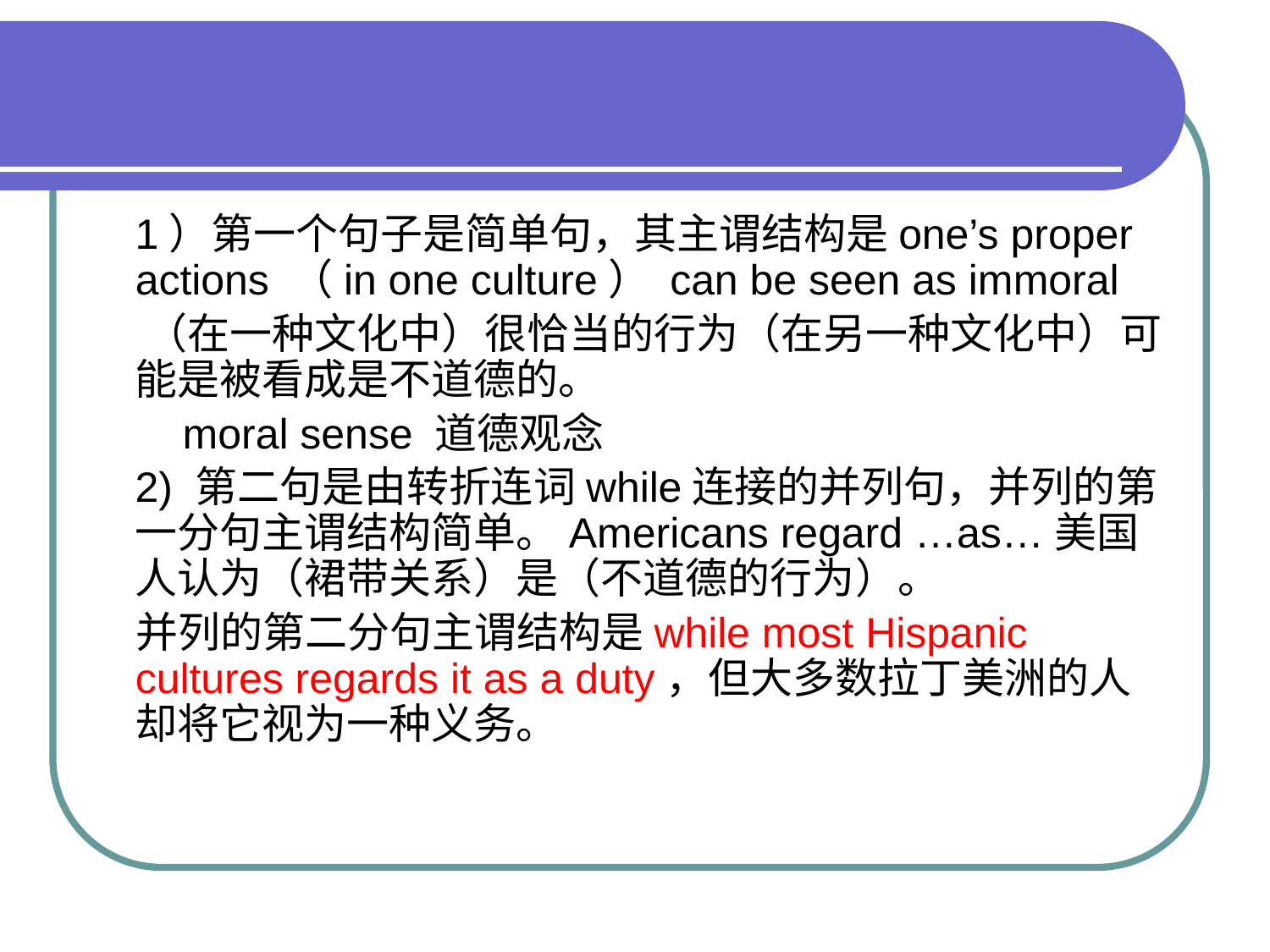

#
    1）第一个句子是简单句，其主谓结构是one’s proper actions （in one culture） can be seen as immoral
     （在一种文化中）很恰当的行为（在另一种文化中）可能是被看成是不道德的。
        moral sense 道德观念
    2) 第二句是由转折连词while连接的并列句，并列的第一分句主谓结构简单。Americans regard …as…美国人认为（裙带关系）是（不道德的行为）。
    并列的第二分句主谓结构是while most Hispanic cultures regards it as a duty，但大多数拉丁美洲的人却将它视为一种义务。